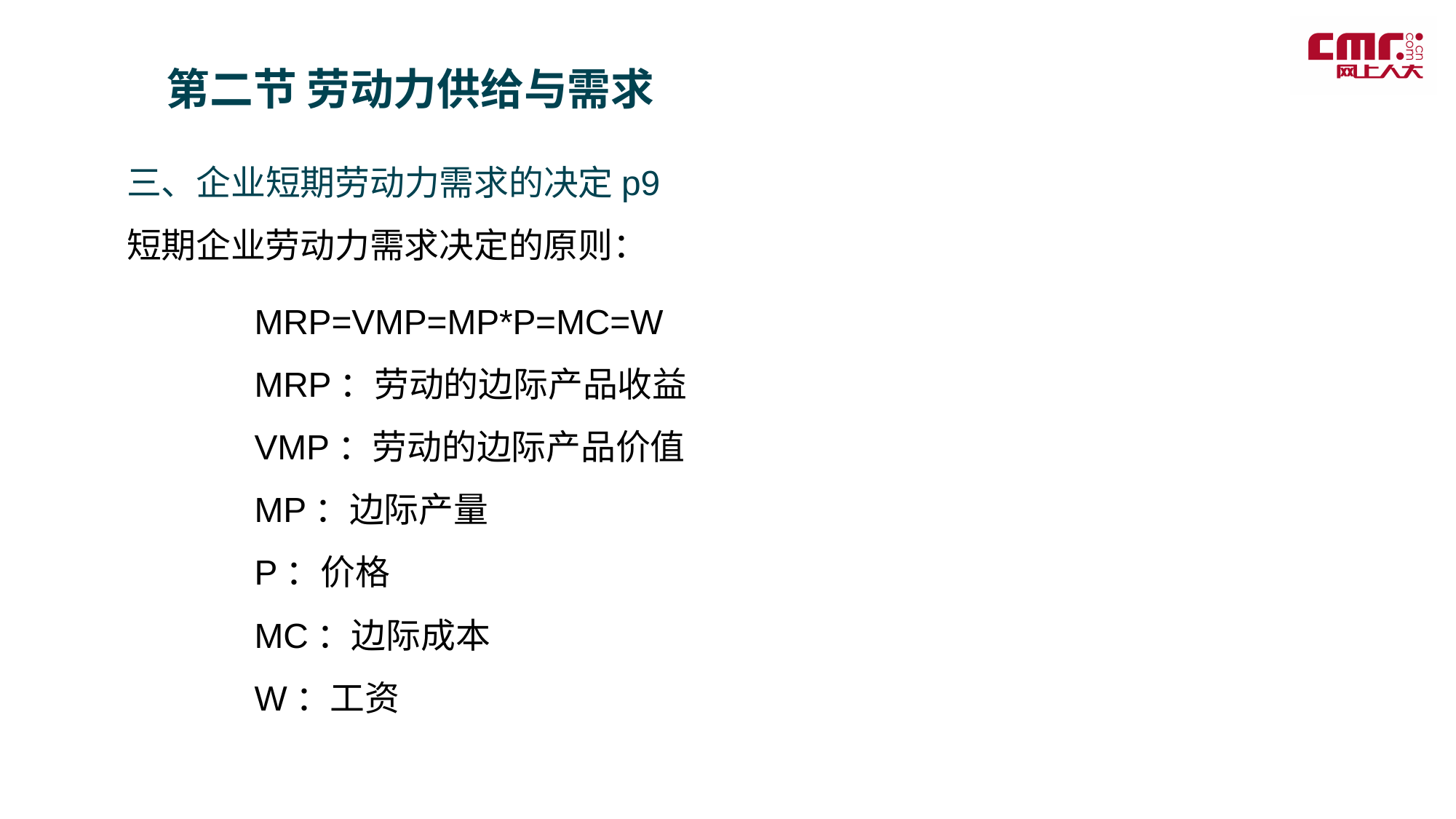

第二节 劳动力供给与需求

三、企业短期劳动力需求的决定p9
短期企业劳动力需求决定的原则：

         MRP=VMP=MP*P=MC=W
         MRP：劳动的边际产品收益
         VMP：劳动的边际产品价值
         MP：边际产量
         P：价格
         MC：边际成本
         W：工资